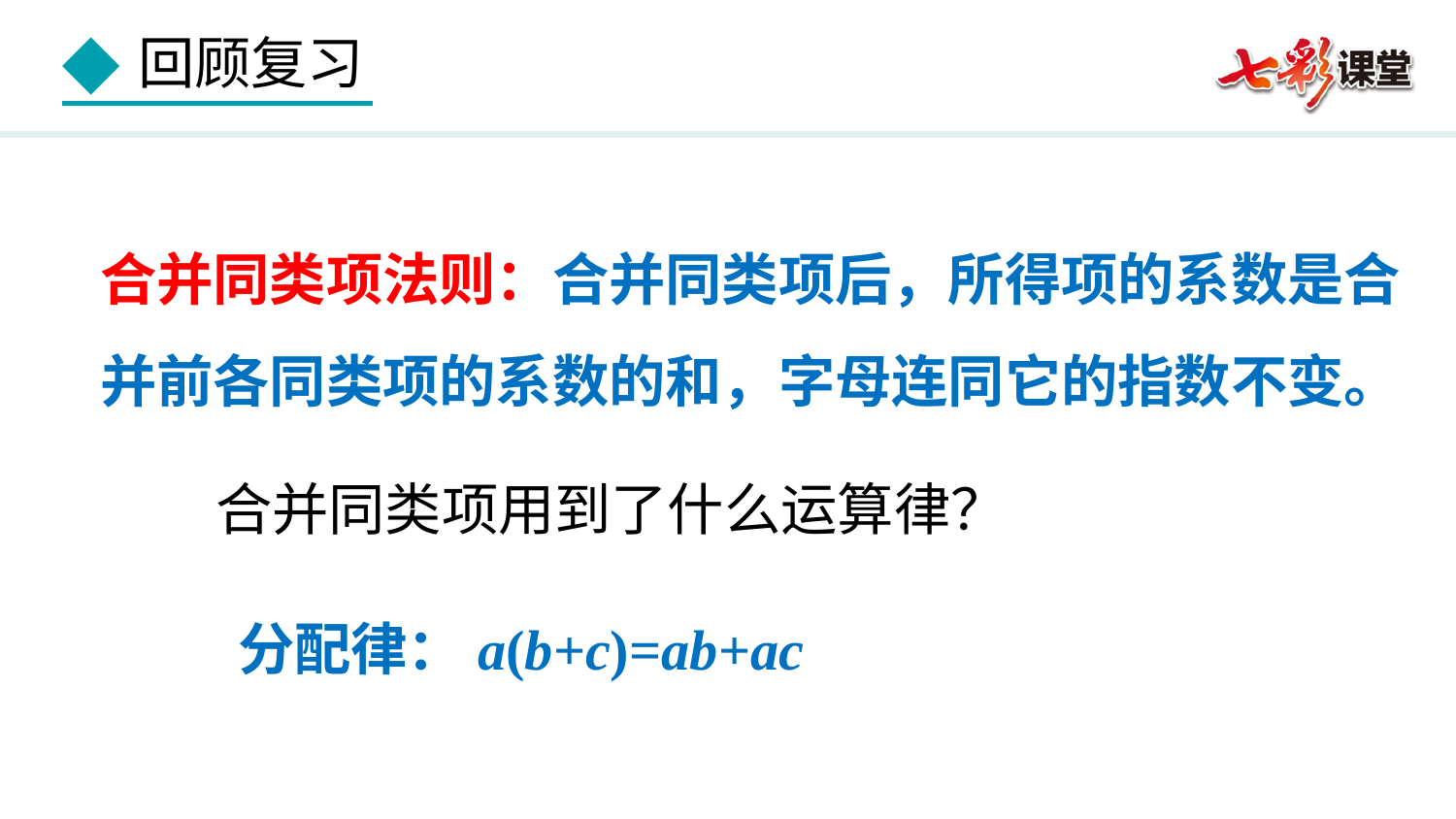

合并同类项法则：合并同类项后，所得项的系数是合并前各同类项的系数的和，字母连同它的指数不变。
合并同类项用到了什么运算律？
分配律：a(b+c)=ab+ac